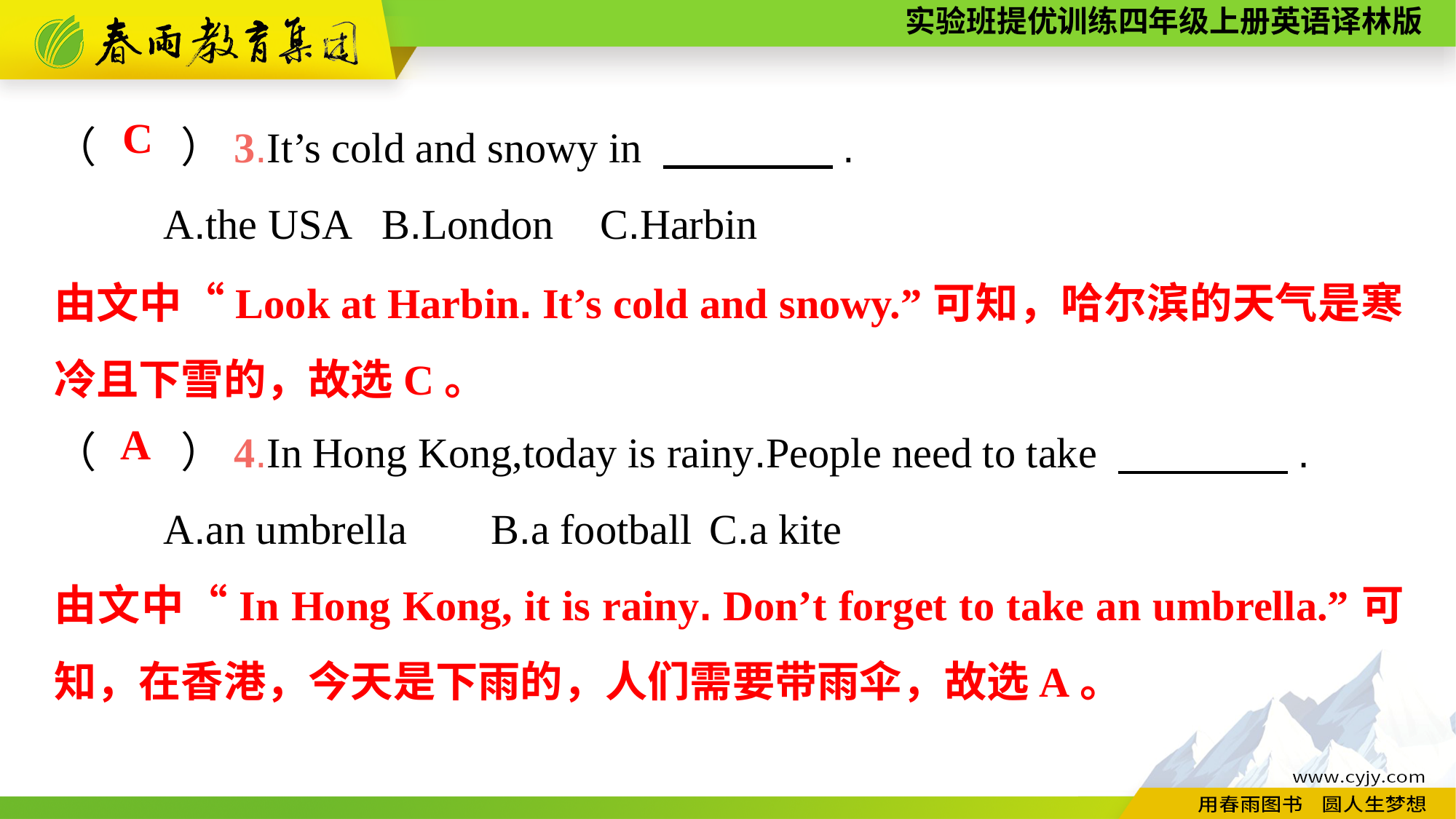

（　　）3.It’s cold and snowy in 　　　　.
	A.the USA	B.London	C.Harbin

（　　）4.In Hong Kong,today is rainy.People need to take 　　　　.
	A.an umbrella	B.a football	C.a kite
C
由文中“Look at Harbin. It’s cold and snowy.”可知，哈尔滨的天气是寒冷且下雪的，故选C。
A
由文中“In Hong Kong, it is rainy. Don’t forget to take an umbrella.”可知，在香港，今天是下雨的，人们需要带雨伞，故选A。